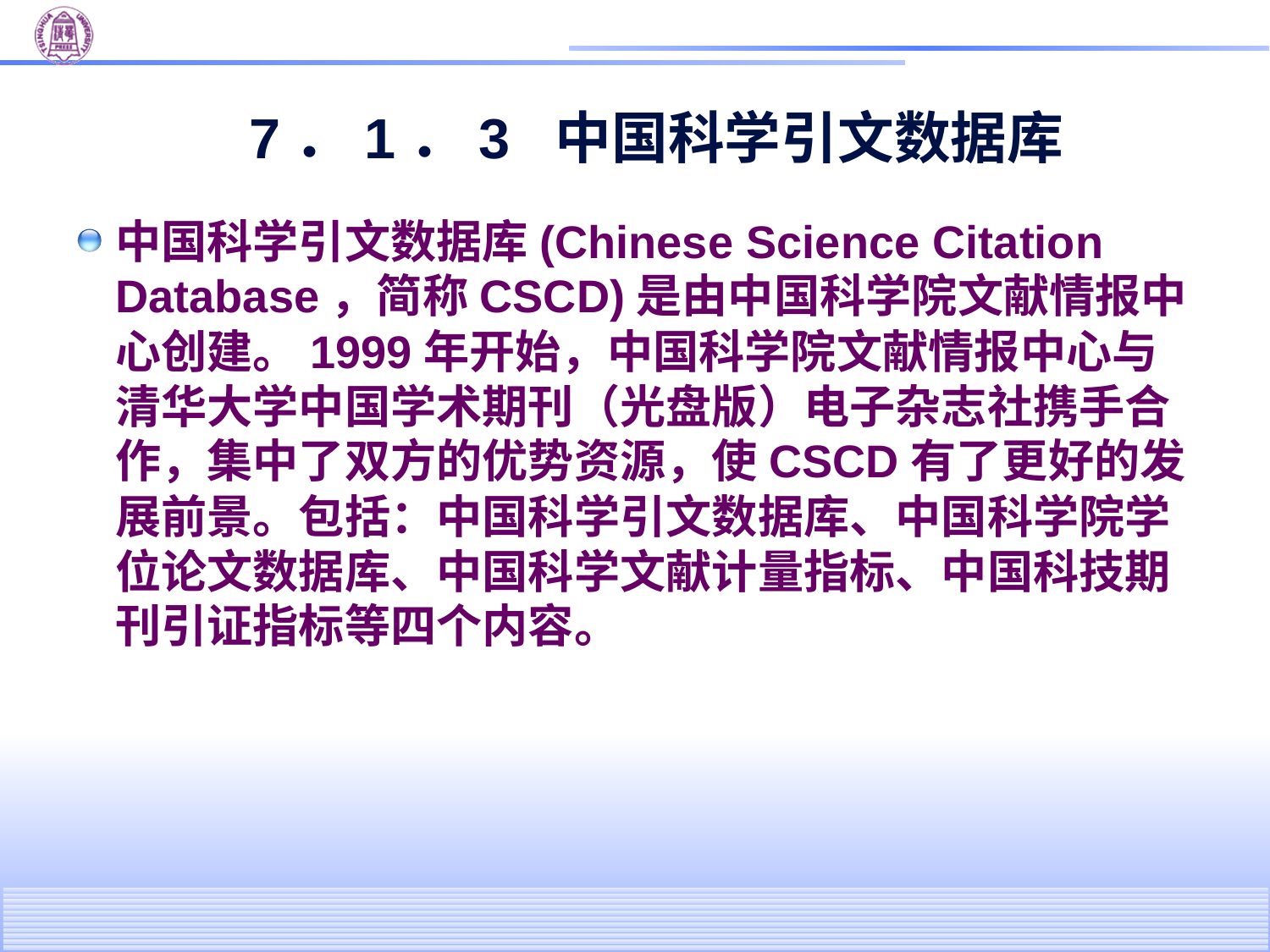

# 7．1．3  中国科学引文数据库
中国科学引文数据库(Chinese Science Citation Database，简称CSCD)是由中国科学院文献情报中心创建。1999年开始，中国科学院文献情报中心与清华大学中国学术期刊（光盘版）电子杂志社携手合作，集中了双方的优势资源，使CSCD有了更好的发展前景。包括：中国科学引文数据库、中国科学院学位论文数据库、中国科学文献计量指标、中国科技期刊引证指标等四个内容。